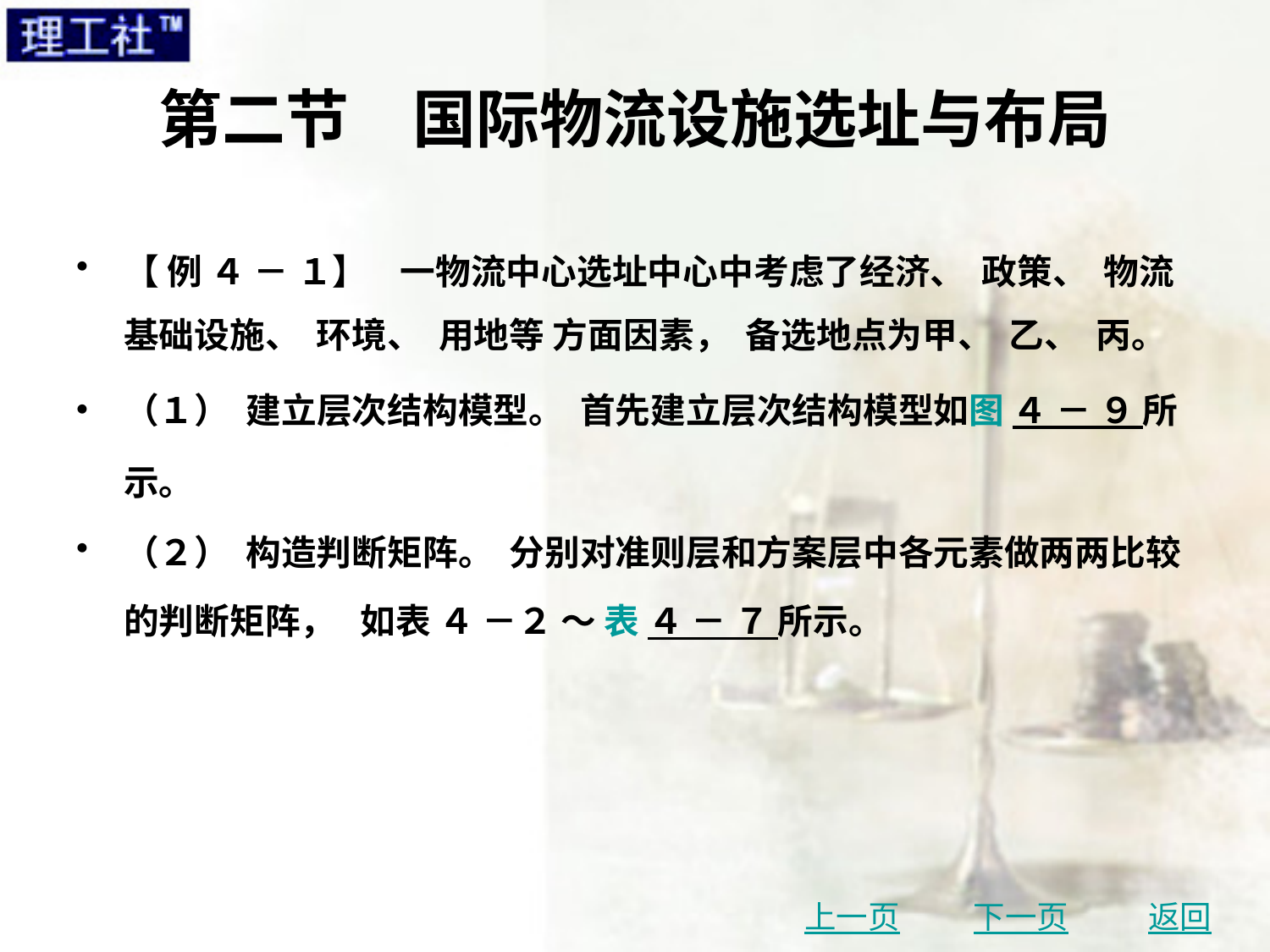

# 第二节　国际物流设施选址与布局
【 例 ４ － １】    一物流中心选址中心中考虑了经济、  政策、  物流基础设施、  环境、  用地等 方面因素，  备选地点为甲、  乙、  丙。
（１）  建立层次结构模型。  首先建立层次结构模型如图 ４ － ９ 所示。
（２）  构造判断矩阵。  分别对准则层和方案层中各元素做两两比较的判断矩阵，   如表 ４ －２ ～ 表 ４ － ７ 所示。

上一页
下一页
返回